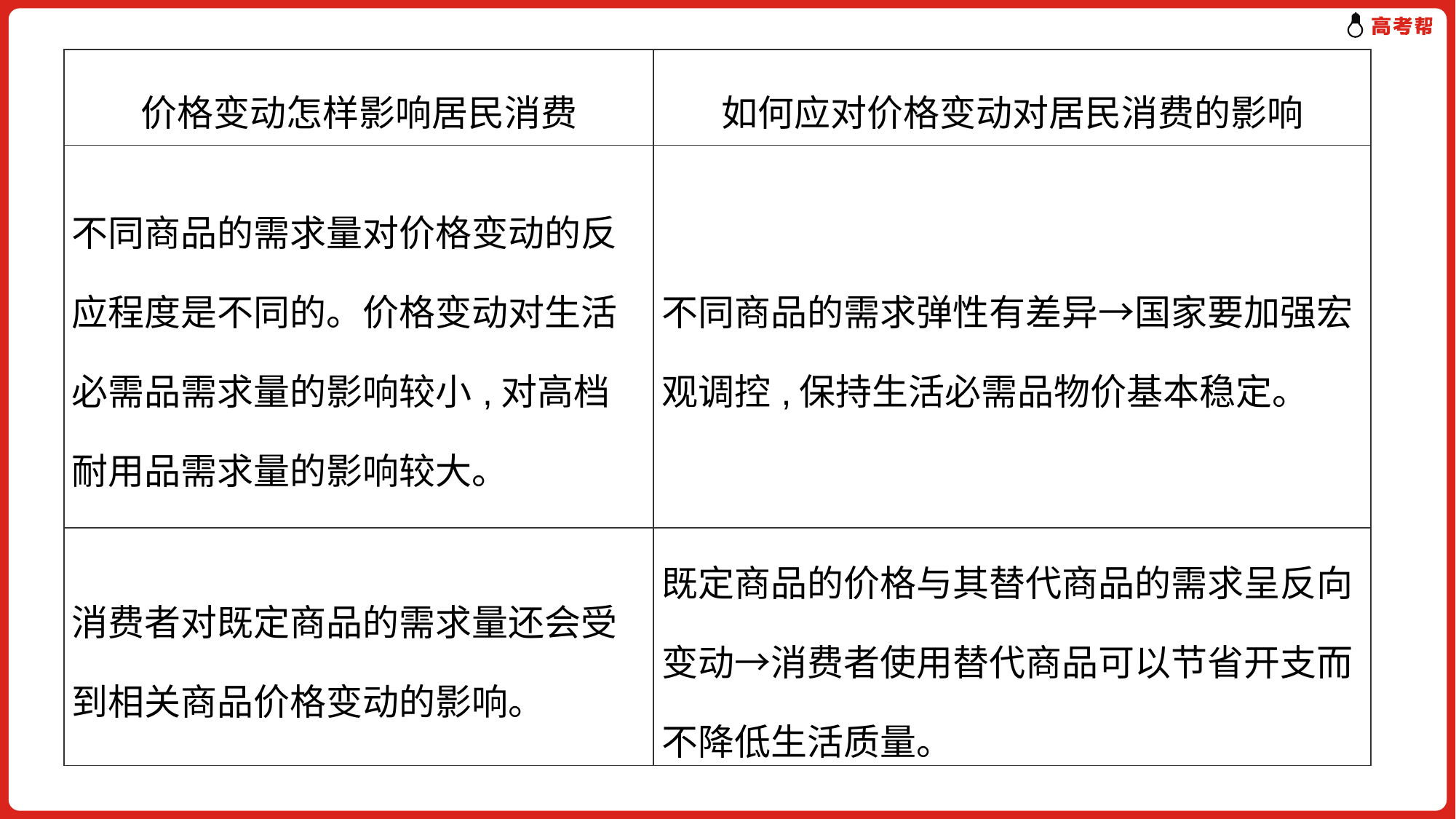

| 价格变动怎样影响居民消费 | 如何应对价格变动对居民消费的影响 |
| --- | --- |
| 不同商品的需求量对价格变动的反应程度是不同的。价格变动对生活必需品需求量的影响较小,对高档耐用品需求量的影响较大。 | 不同商品的需求弹性有差异→国家要加强宏观调控,保持生活必需品物价基本稳定。 |
| 消费者对既定商品的需求量还会受到相关商品价格变动的影响。 | 既定商品的价格与其替代商品的需求呈反向变动→消费者使用替代商品可以节省开支而不降低生活质量。 |